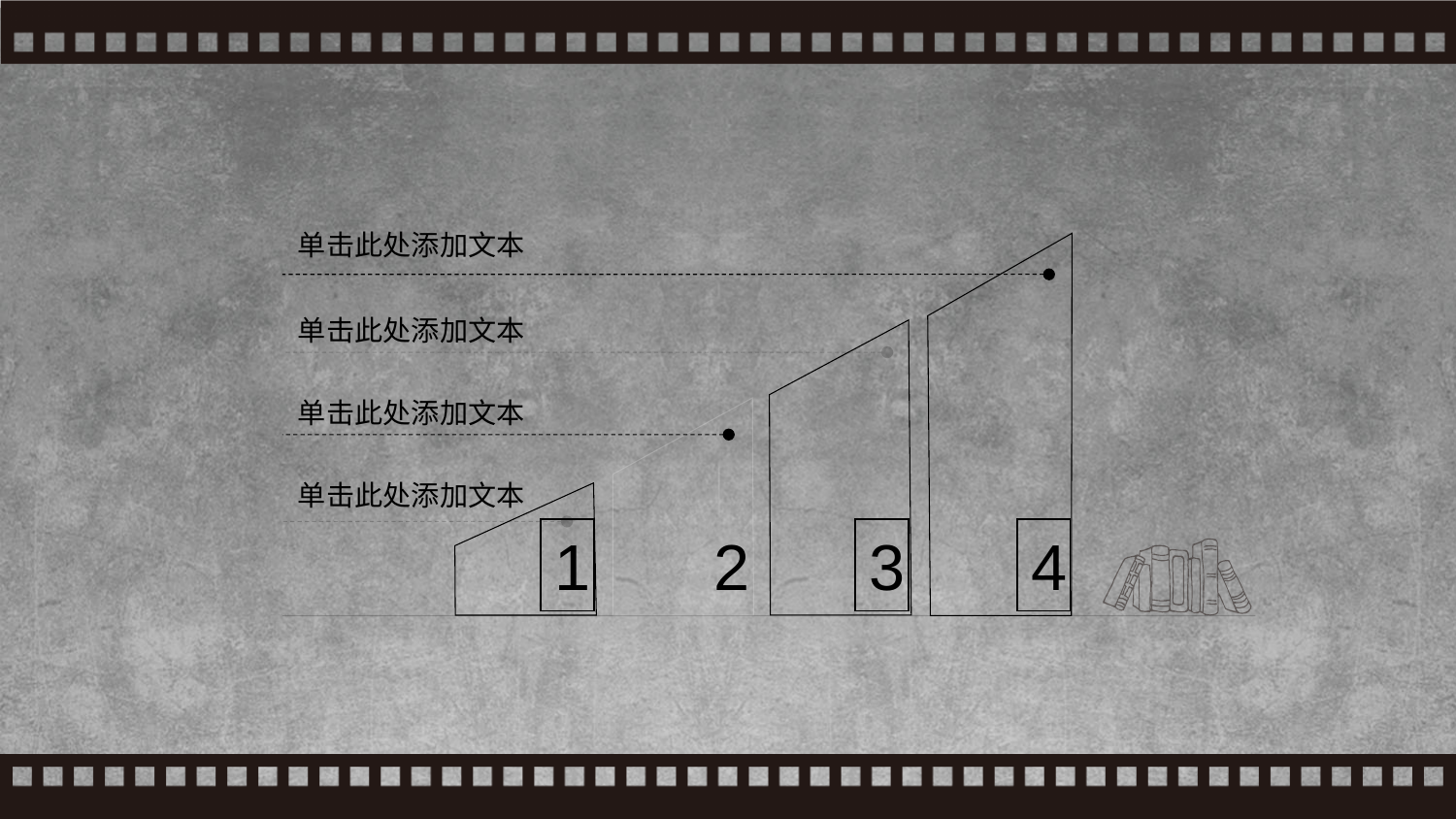

单击此处添加文本

4

单击此处添加文本

3

单击此处添加文本

2

单击此处添加文本

1